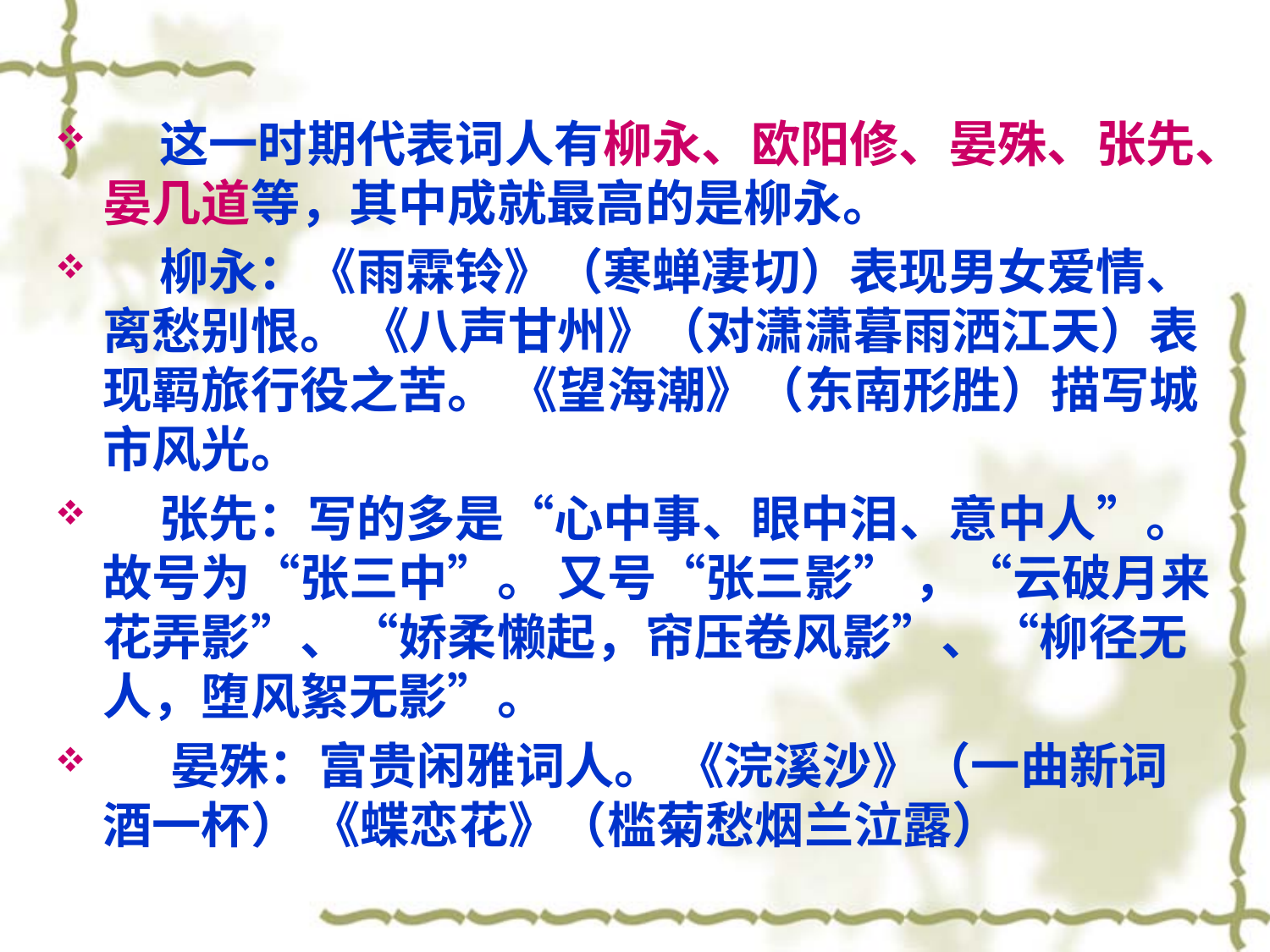

#
    这一时期代表词人有柳永、欧阳修、晏殊、张先、晏几道等，其中成就最高的是柳永。
    柳永：《雨霖铃》（寒蝉凄切）表现男女爱情、离愁别恨。 《八声甘州》（对潇潇暮雨洒江天）表现羁旅行役之苦。 《望海潮》（东南形胜）描写城市风光。
    张先：写的多是“心中事、眼中泪、意中人”。故号为“张三中”。 又号“张三影” ，“云破月来花弄影”、“娇柔懒起，帘压卷风影”、“柳径无人，堕风絮无影”。
     晏殊：富贵闲雅词人。 《浣溪沙》（一曲新词酒一杯） 《蝶恋花》（槛菊愁烟兰泣露）